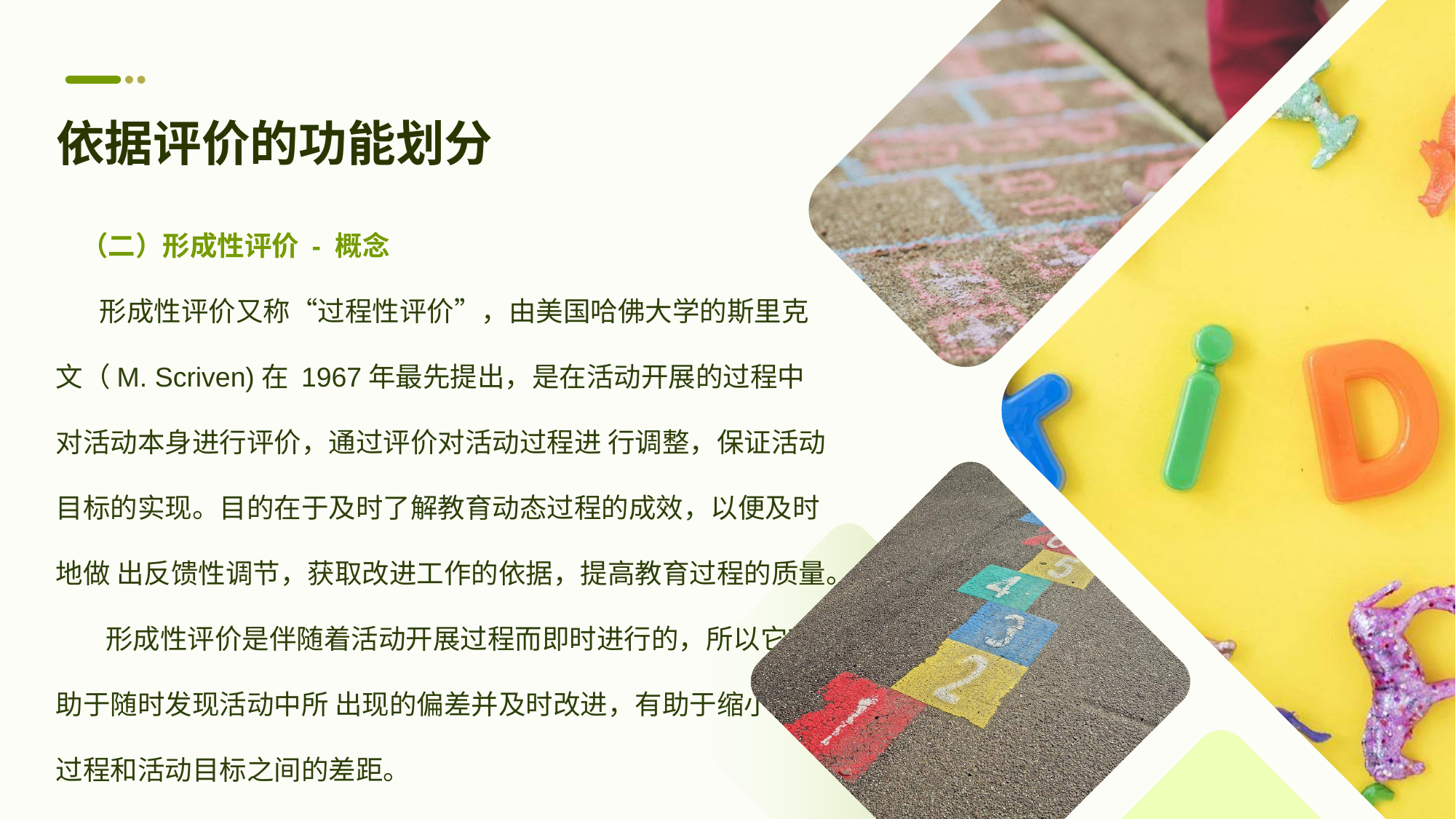

依据评价的功能划分

   （二）形成性评价 - 概念
      形成性评价又称“过程性评价”，由美国哈佛大学的斯里克文（M. Scriven)在 1967年最先提出，是在活动开展的过程中对活动本身进行评价，通过评价对活动过程进 行调整，保证活动目标的实现。目的在于及时了解教育动态过程的成效，以便及时地做 出反馈性调节，获取改进工作的依据，提高教育过程的质量。
       形成性评价是伴随着活动开展过程而即时进行的，所以它有助于随时发现活动中所 出现的偏差并及时改进，有助于缩小活动过程和活动目标之间的差距。